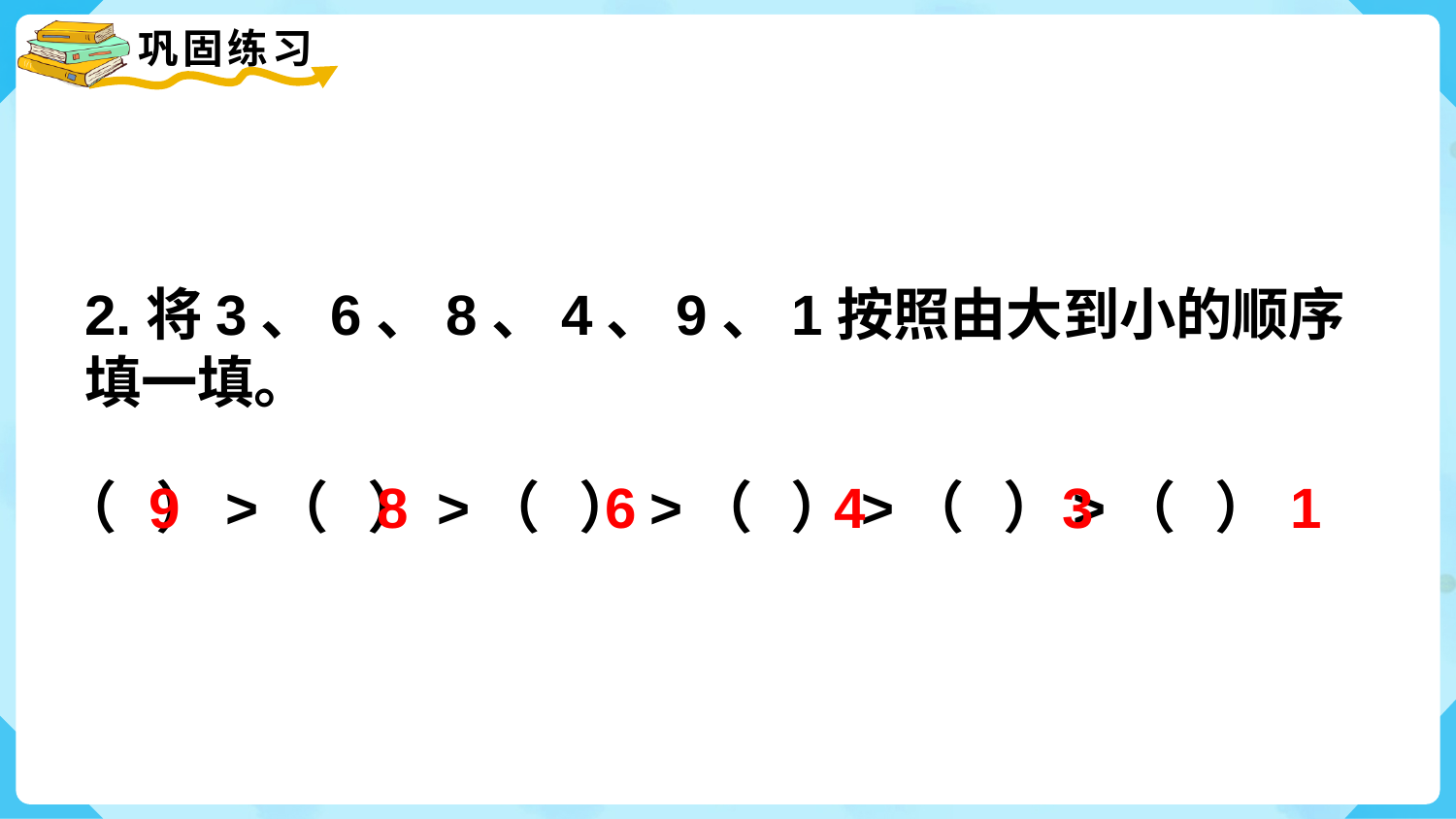

2.将3、6、8、4、9、1按照由大到小的顺序填一填。
9
8
6
4
3
1
（   ）>（   ）>（   ）>（   ）>（   ）>（   ）